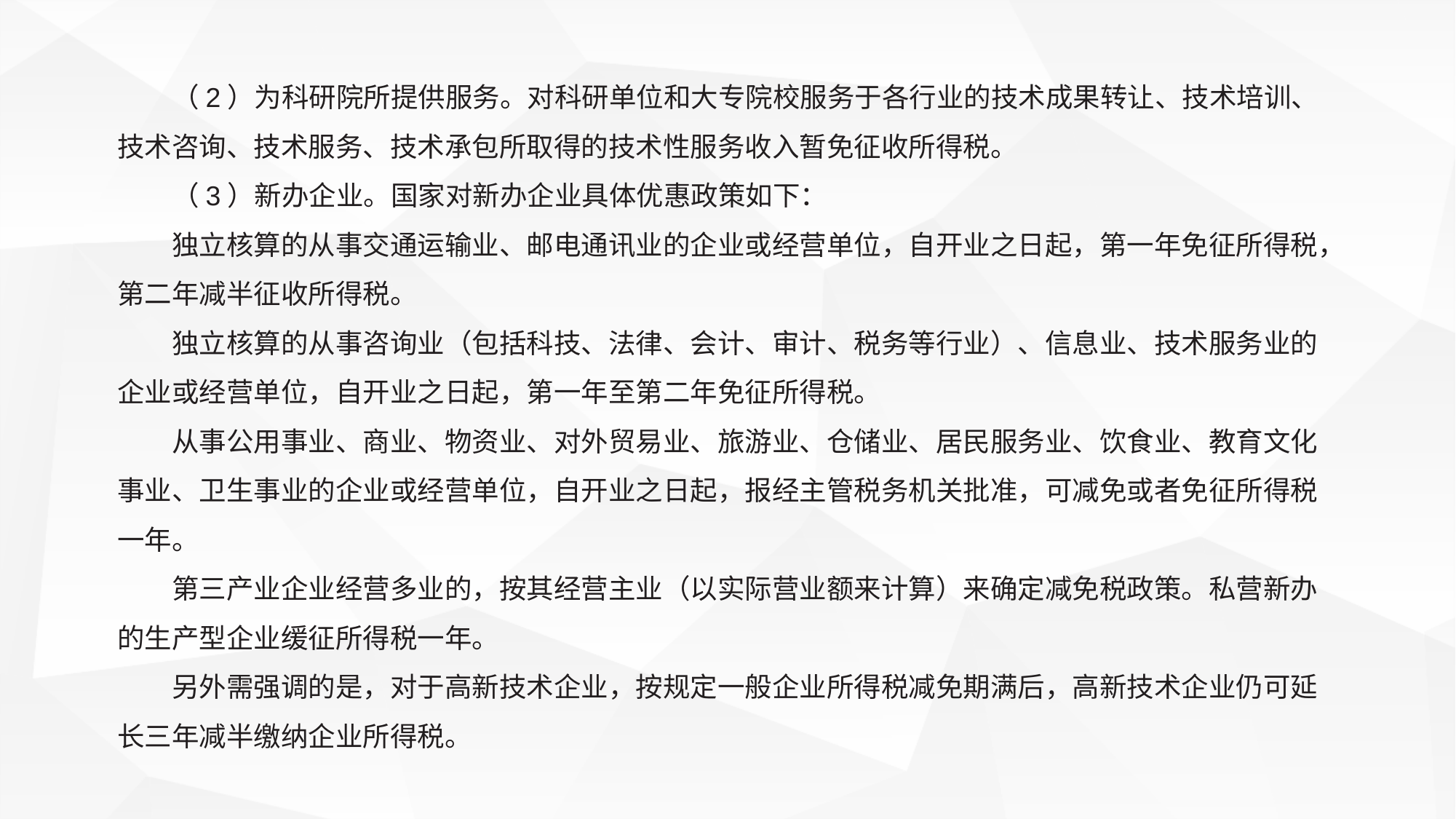

（2）为科研院所提供服务。对科研单位和大专院校服务于各行业的技术成果转让、技术培训、技术咨询、技术服务、技术承包所取得的技术性服务收入暂免征收所得税。
（3）新办企业。国家对新办企业具体优惠政策如下：
独立核算的从事交通运输业、邮电通讯业的企业或经营单位，自开业之日起，第一年免征所得税，第二年减半征收所得税。
独立核算的从事咨询业（包括科技、法律、会计、审计、税务等行业）、信息业、技术服务业的企业或经营单位，自开业之日起，第一年至第二年免征所得税。
从事公用事业、商业、物资业、对外贸易业、旅游业、仓储业、居民服务业、饮食业、教育文化事业、卫生事业的企业或经营单位，自开业之日起，报经主管税务机关批准，可减免或者免征所得税一年。
第三产业企业经营多业的，按其经营主业（以实际营业额来计算）来确定减免税政策。私营新办的生产型企业缓征所得税一年。
另外需强调的是，对于高新技术企业，按规定一般企业所得税减免期满后，高新技术企业仍可延长三年减半缴纳企业所得税。